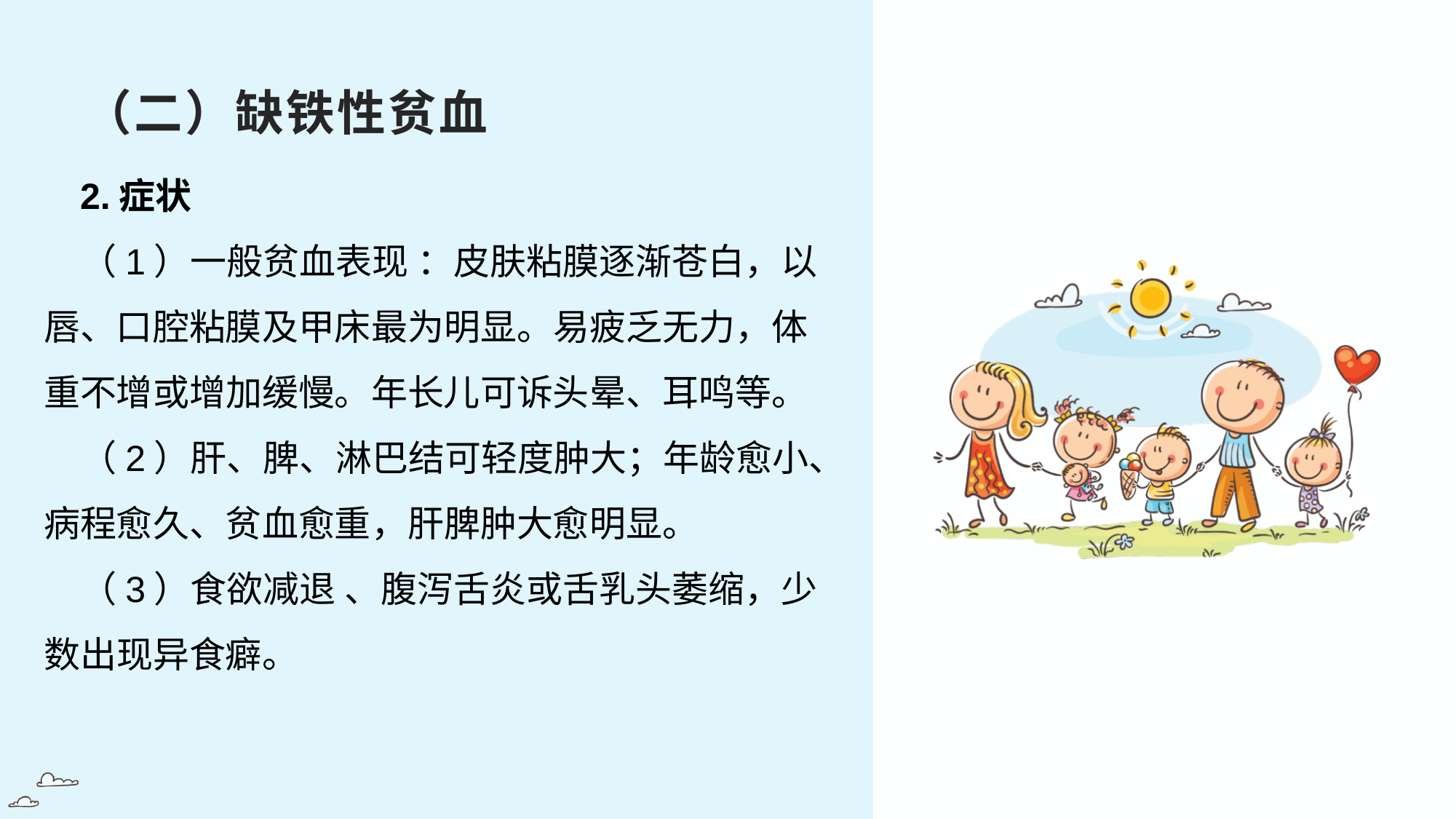

（二）缺铁性贫血
2.症状
（1）一般贫血表现 ：皮肤粘膜逐渐苍白，以唇、口腔粘膜及甲床最为明显。易疲乏无力，体重不增或增加缓慢。年长儿可诉头晕、耳鸣等。
（2）肝、脾、淋巴结可轻度肿大；年龄愈小、病程愈久、贫血愈重，肝脾肿大愈明显。
（3）食欲减退 、腹泻舌炎或舌乳头萎缩，少数出现异食癖。